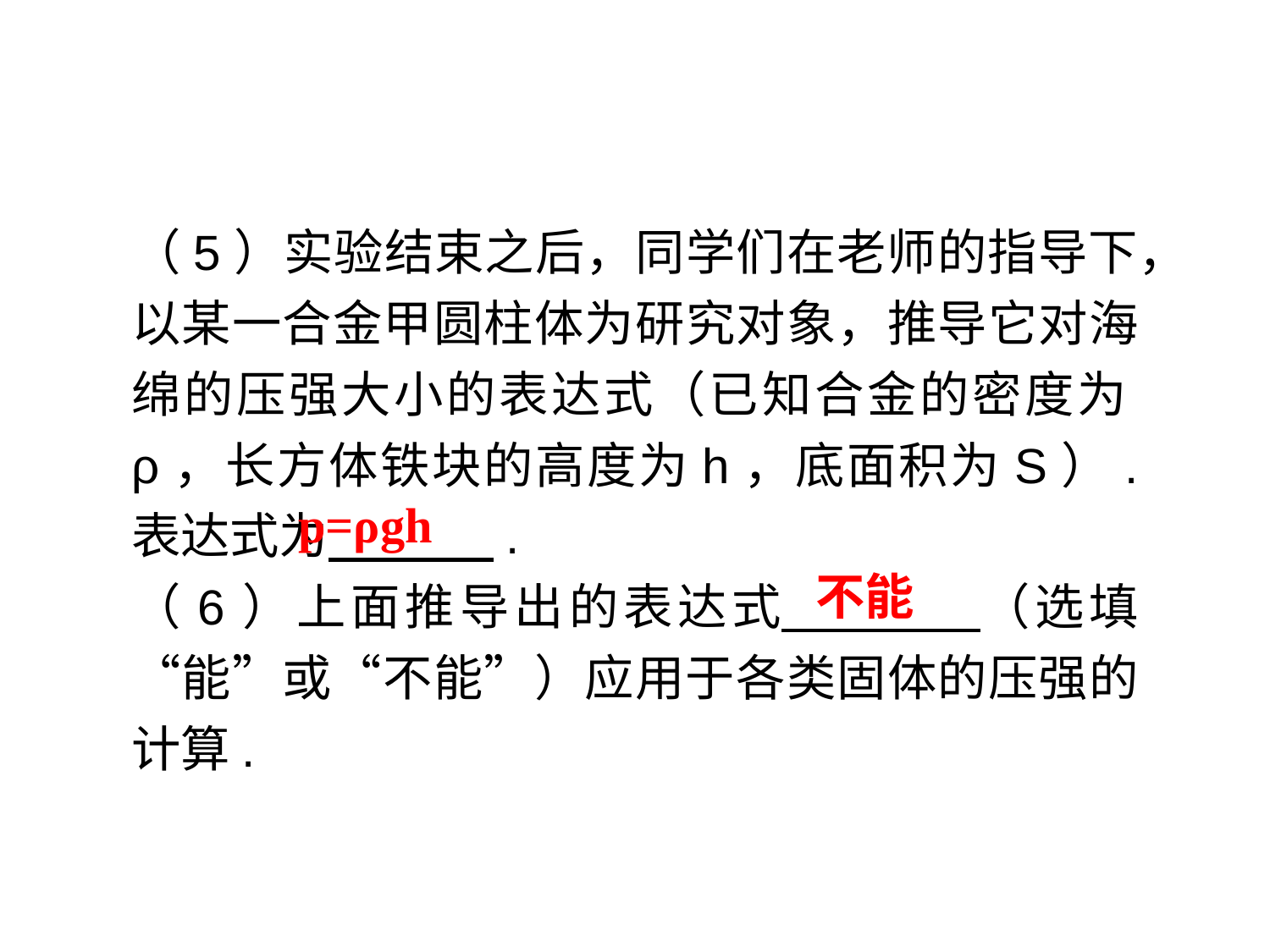

（5）实验结束之后，同学们在老师的指导下，以某一合金甲圆柱体为研究对象，推导它对海绵的压强大小的表达式（已知合金的密度为ρ，长方体铁块的高度为h，底面积为S）. 表达式为               .
（6）上面推导出的表达式            （选填“能”或“不能”）应用于各类固体的压强的计算.
p=ρgh
不能